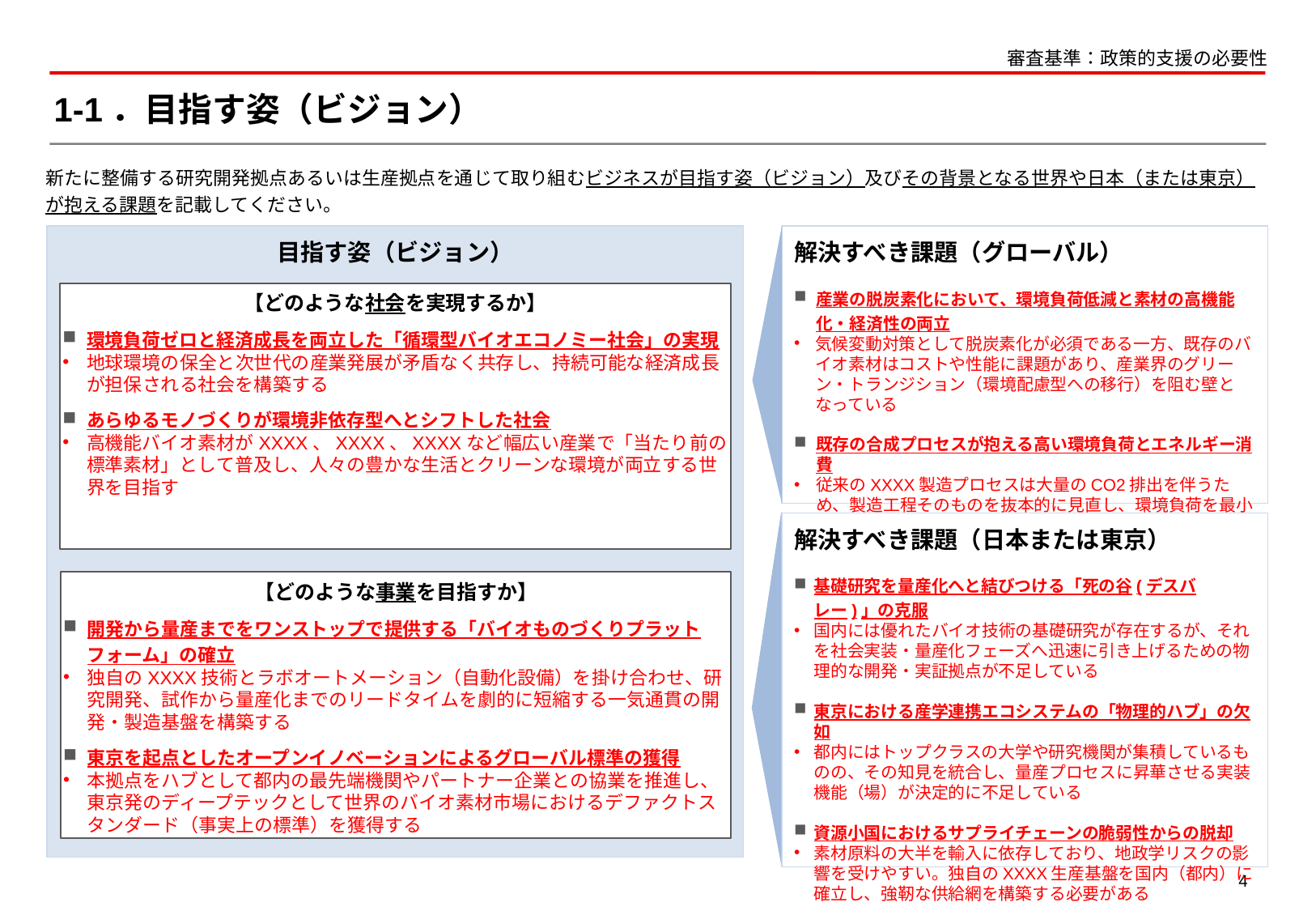

審査基準：政策的支援の必要性
# 1-1．目指す姿（ビジョン）
新たに整備する研究開発拠点あるいは生産拠点を通じて取り組むビジネスが目指す姿（ビジョン）及びその背景となる世界や日本（または東京）が抱える課題を記載してください。
解決すべき課題（グローバル）
産業の脱炭素化において、環境負荷低減と素材の高機能化・経済性の両立
気候変動対策として脱炭素化が必須である一方、既存のバイオ素材はコストや性能に課題があり、産業界のグリーン・トランジション（環境配慮型への移行）を阻む壁となっている

既存の合成プロセスが抱える高い環境負荷とエネルギー消費
従来のXXXX製造プロセスは大量のCO2排出を伴うため、製造工程そのものを抜本的に見直し、環境負荷を最小化する新たな生産手法の確立が世界的な急務である
目指す姿（ビジョン）
【どのような社会を実現するか】
環境負荷ゼロと経済成長を両立した「循環型バイオエコノミー社会」の実現
地球環境の保全と次世代の産業発展が矛盾なく共存し、持続可能な経済成長が担保される社会を構築する
あらゆるモノづくりが環境非依存型へとシフトした社会
高機能バイオ素材がXXXX、XXXX、XXXXなど幅広い産業で「当たり前の標準素材」として普及し、人々の豊かな生活とクリーンな環境が両立する世界を目指す

解決すべき課題（日本または東京）
基礎研究を量産化へと結びつける「死の谷(デスバレー)」の克服
国内には優れたバイオ技術の基礎研究が存在するが、それを社会実装・量産化フェーズへ迅速に引き上げるための物理的な開発・実証拠点が不足している
東京における産学連携エコシステムの「物理的ハブ」の欠如
都内にはトップクラスの大学や研究機関が集積しているものの、その知見を統合し、量産プロセスに昇華させる実装機能（場）が決定的に不足している
資源小国におけるサプライチェーンの脆弱性からの脱却
素材原料の大半を輸入に依存しており、地政学リスクの影響を受けやすい。独自のXXXX生産基盤を国内（都内）に確立し、強靭な供給網を構築する必要がある
【どのような事業を目指すか】
開発から量産までをワンストップで提供する「バイオものづくりプラットフォーム」の確立
独自のXXXX技術とラボオートメーション（自動化設備）を掛け合わせ、研究開発、試作から量産化までのリードタイムを劇的に短縮する一気通貫の開発・製造基盤を構築する
東京を起点としたオープンイノベーションによるグローバル標準の獲得
本拠点をハブとして都内の最先端機関やパートナー企業との協業を推進し、東京発のディープテックとして世界のバイオ素材市場におけるデファクトスタンダード（事実上の標準）を獲得する